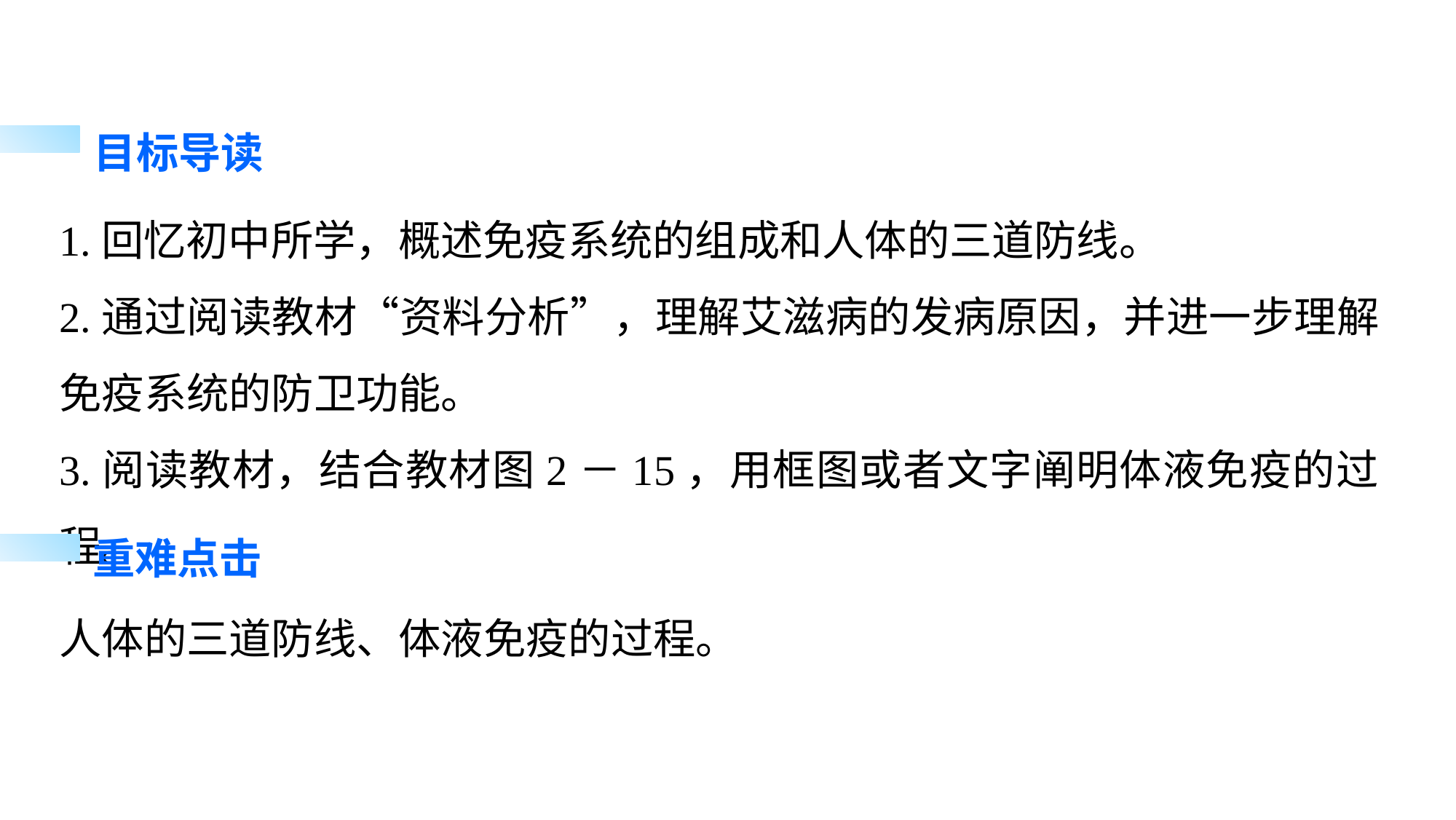

目标导读

1.回忆初中所学，概述免疫系统的组成和人体的三道防线。
2.通过阅读教材“资料分析”，理解艾滋病的发病原因，并进一步理解免疫系统的防卫功能。
3.阅读教材，结合教材图2－15，用框图或者文字阐明体液免疫的过程。
重难点击

人体的三道防线、体液免疫的过程。